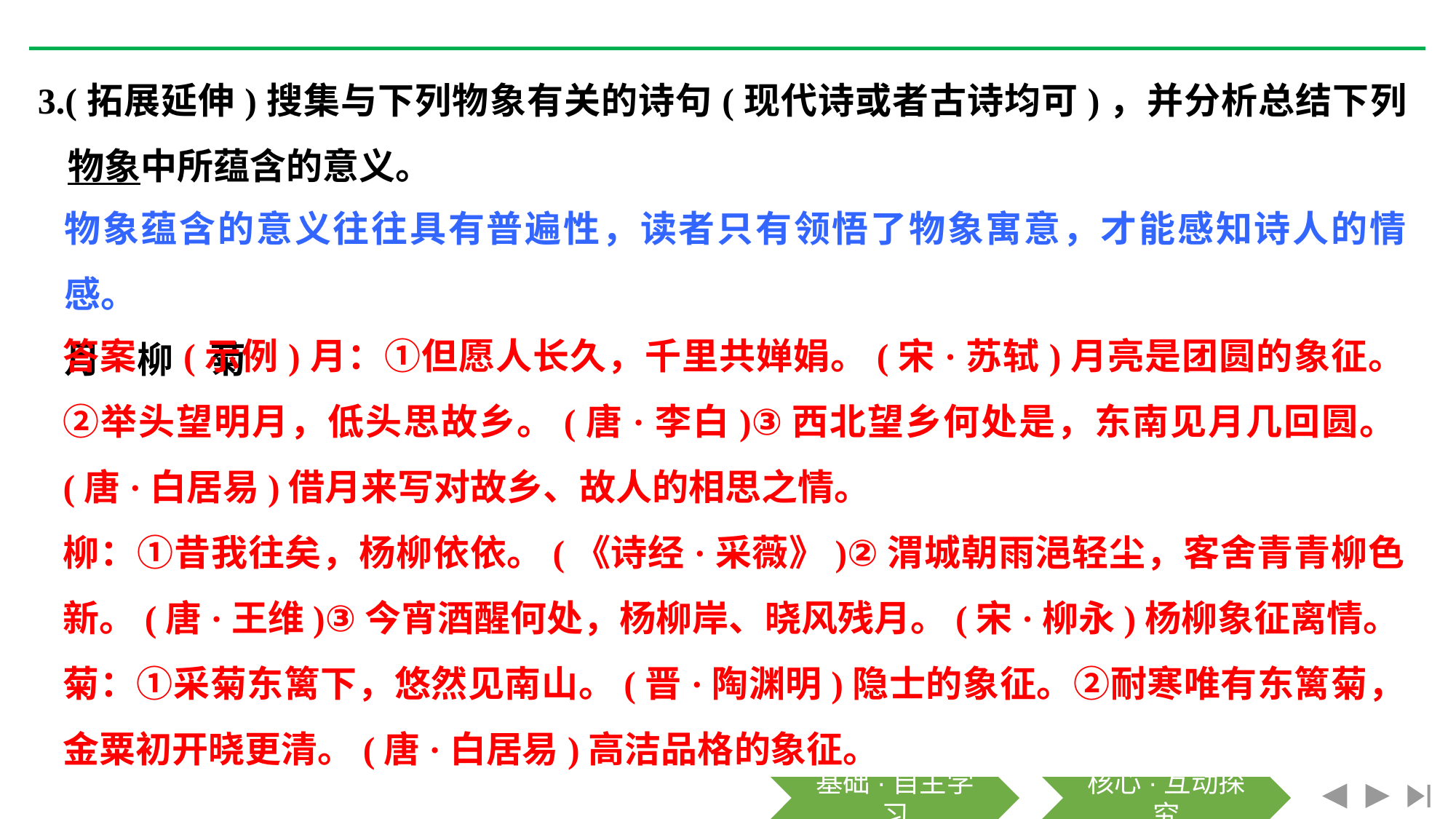

3.(拓展延伸)搜集与下列物象有关的诗句(现代诗或者古诗均可)，并分析总结下列物象中所蕴含的意义。
物象蕴含的意义往往具有普遍性，读者只有领悟了物象寓意，才能感知诗人的情感。
月　柳　菊
答案　(示例)月：①但愿人长久，千里共婵娟。(宋·苏轼)月亮是团圆的象征。②举头望明月，低头思故乡。(唐·李白)③西北望乡何处是，东南见月几回圆。(唐·白居易)借月来写对故乡、故人的相思之情。
柳：①昔我往矣，杨柳依依。(《诗经·采薇》)②渭城朝雨浥轻尘，客舍青青柳色新。(唐·王维)③今宵酒醒何处，杨柳岸、晓风残月。(宋·柳永)杨柳象征离情。
菊：①采菊东篱下，悠然见南山。(晋·陶渊明)隐士的象征。②耐寒唯有东篱菊，金粟初开晓更清。(唐·白居易)高洁品格的象征。